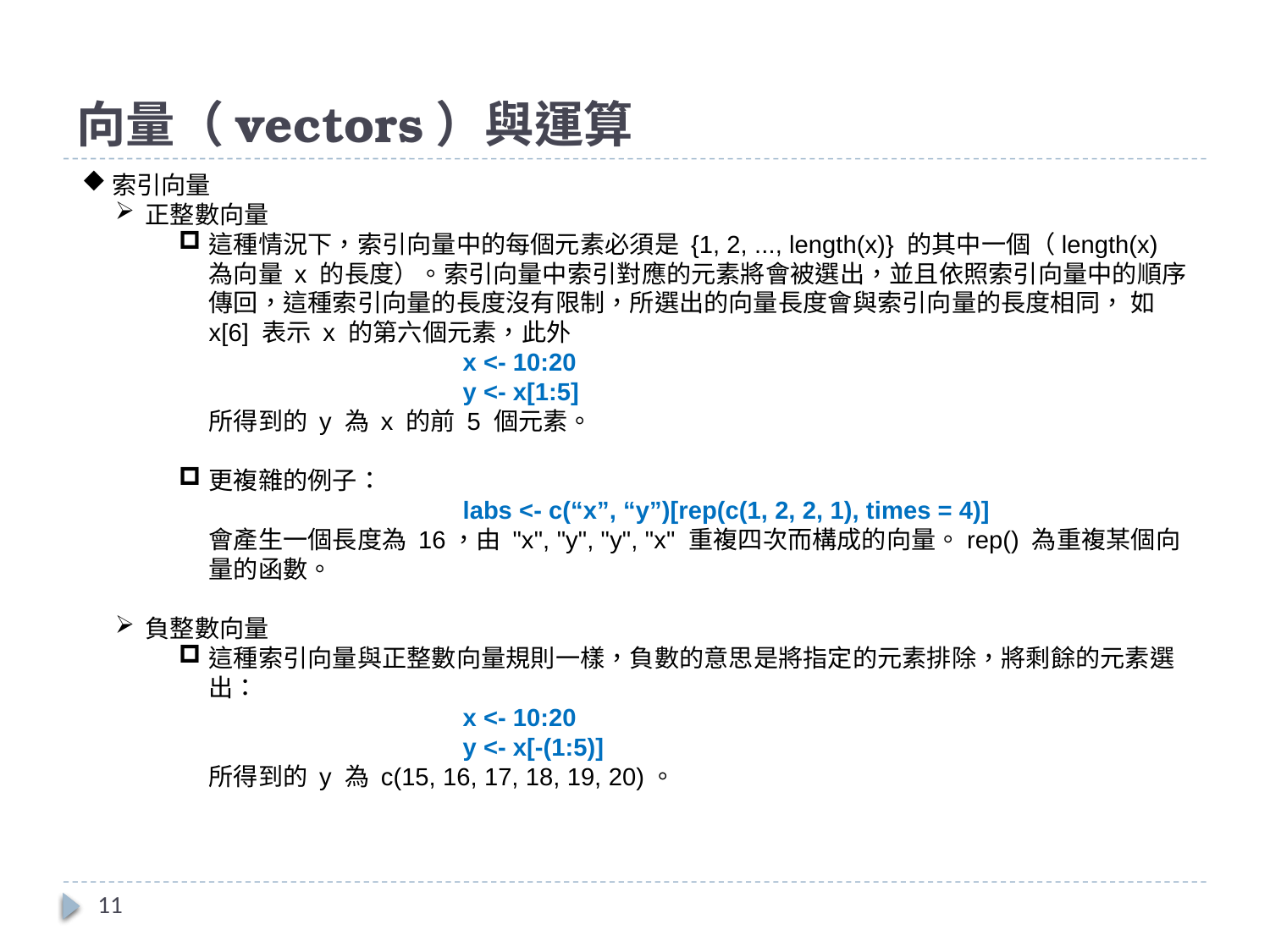

# 向量（vectors）與運算
索引向量
正整數向量
這種情況下，索引向量中的每個元素必須是 {1, 2, ..., length(x)} 的其中一個（length(x) 為向量 x 的長度）。索引向量中索引對應的元素將會被選出，並且依照索引向量中的順序傳回，這種索引向量的長度沒有限制，所選出的向量長度會與索引向量的長度相同， 如 x[6] 表示 x 的第六個元素，此外
		x <- 10:20
		y <- x[1:5]
所得到的 y 為 x 的前 5 個元素。

更複雜的例子：
		labs <- c(“x”, “y”)[rep(c(1, 2, 2, 1), times = 4)]
會產生一個長度為 16，由 "x", "y", "y", "x" 重複四次而構成的向量。rep() 為重複某個向量的函數。

負整數向量
這種索引向量與正整數向量規則一樣，負數的意思是將指定的元素排除，將剩餘的元素選出：
		x <- 10:20
		y <- x[-(1:5)]
所得到的 y 為 c(15, 16, 17, 18, 19, 20)。
11